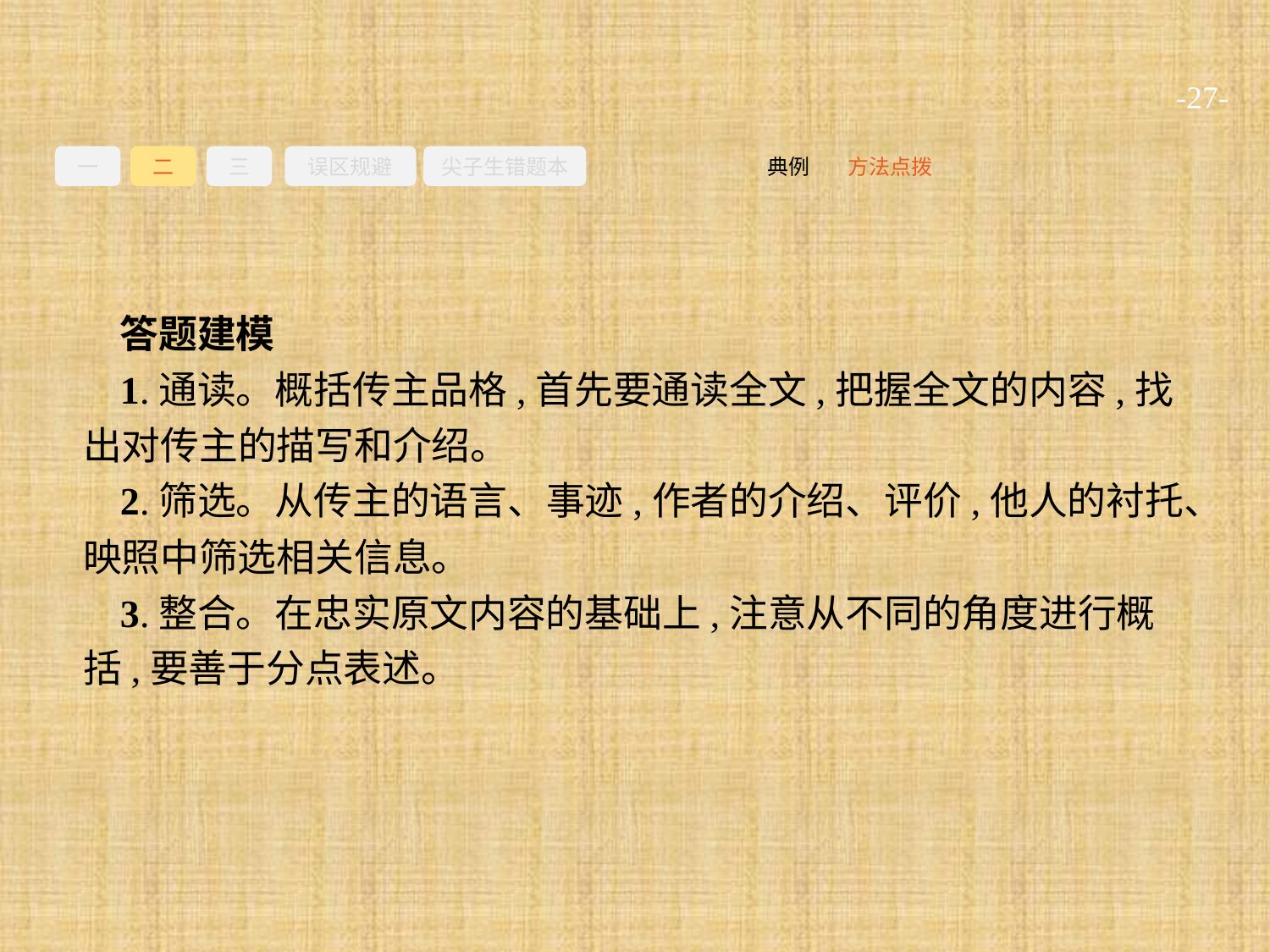

-27-
一
二
三
误区规避
尖子生错题本
方法点拨
典例
答题建模
1.通读。概括传主品格,首先要通读全文,把握全文的内容,找出对传主的描写和介绍。
2.筛选。从传主的语言、事迹,作者的介绍、评价,他人的衬托、映照中筛选相关信息。
3.整合。在忠实原文内容的基础上,注意从不同的角度进行概括,要善于分点表述。